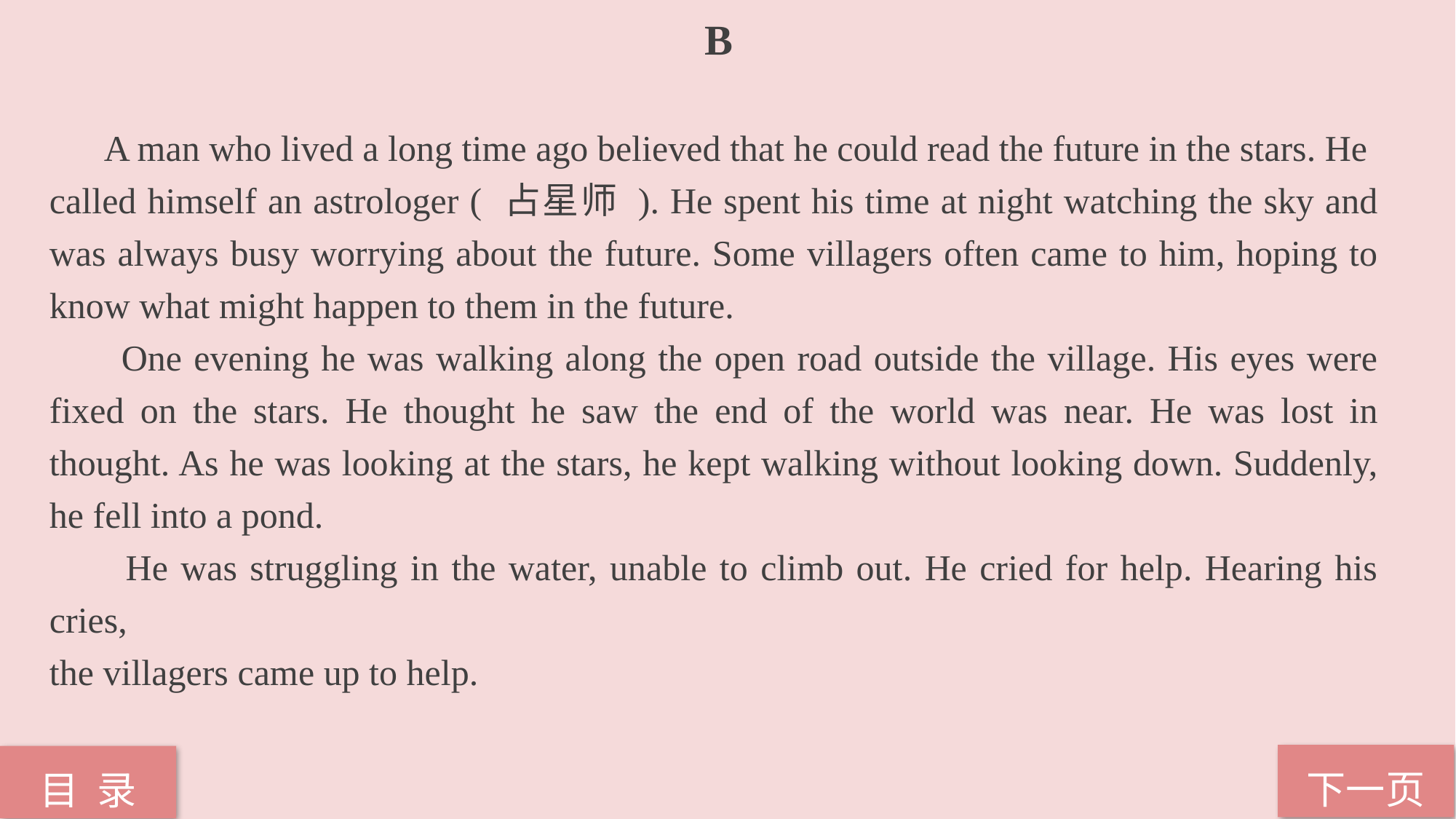

B

      A man who lived a long time ago believed that he could read the future in the stars. He
called himself an astrologer ( 占星师 ). He spent his time at night watching the sky and was always busy worrying about the future. Some villagers often came to him, hoping to know what might happen to them in the future.
      One evening he was walking along the open road outside the village. His eyes were fixed on the stars. He thought he saw the end of the world was near. He was lost in thought. As he was looking at the stars, he kept walking without looking down. Suddenly, he fell into a pond.
      He was struggling in the water, unable to climb out. He cried for help. Hearing his cries,
the villagers came up to help.